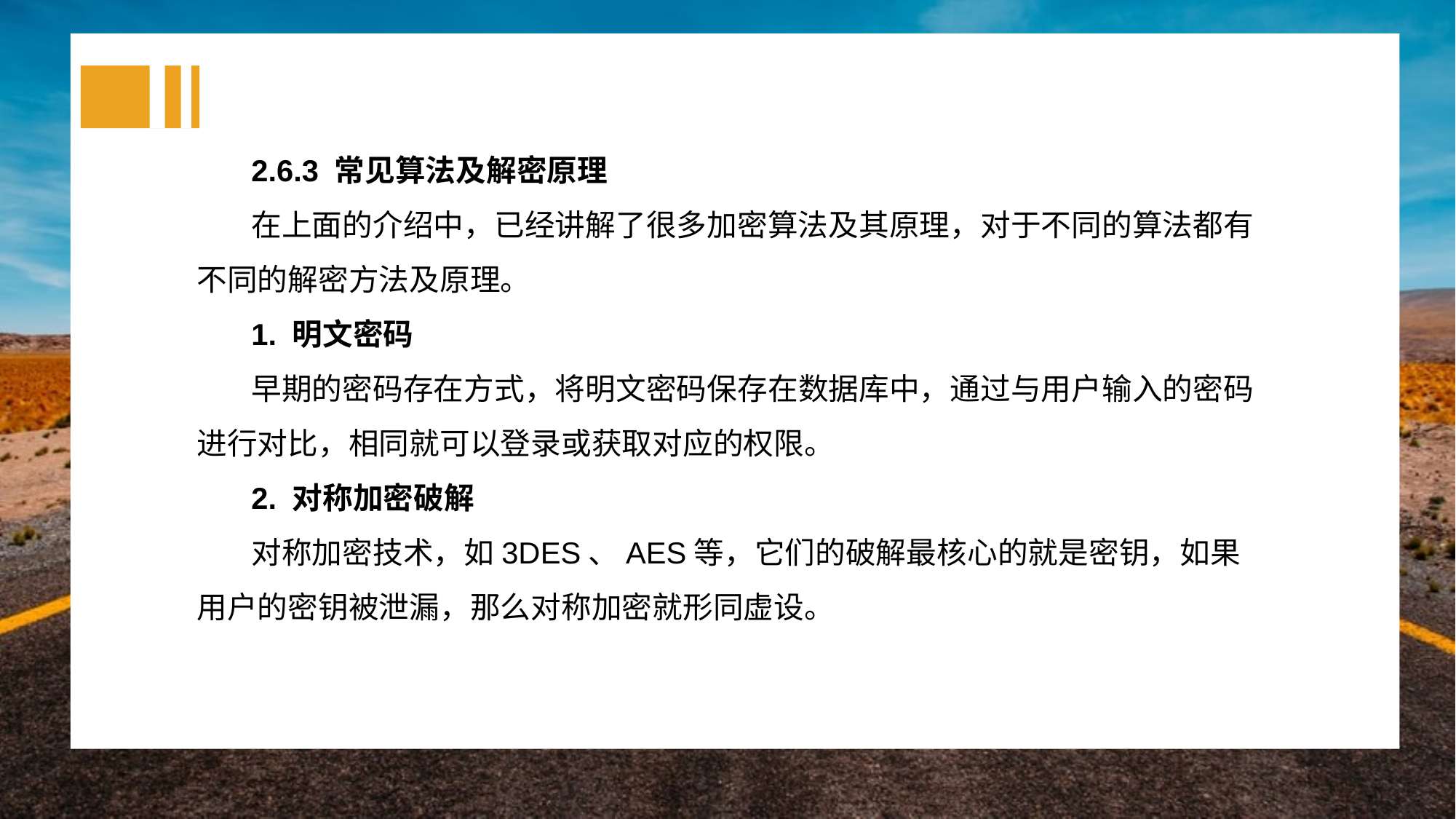

2.6.3 常见算法及解密原理
在上面的介绍中，已经讲解了很多加密算法及其原理，对于不同的算法都有不同的解密方法及原理。
1. 明文密码
早期的密码存在方式，将明文密码保存在数据库中，通过与用户输入的密码进行对比，相同就可以登录或获取对应的权限。
2. 对称加密破解
对称加密技术，如3DES、AES等，它们的破解最核心的就是密钥，如果用户的密钥被泄漏，那么对称加密就形同虚设。